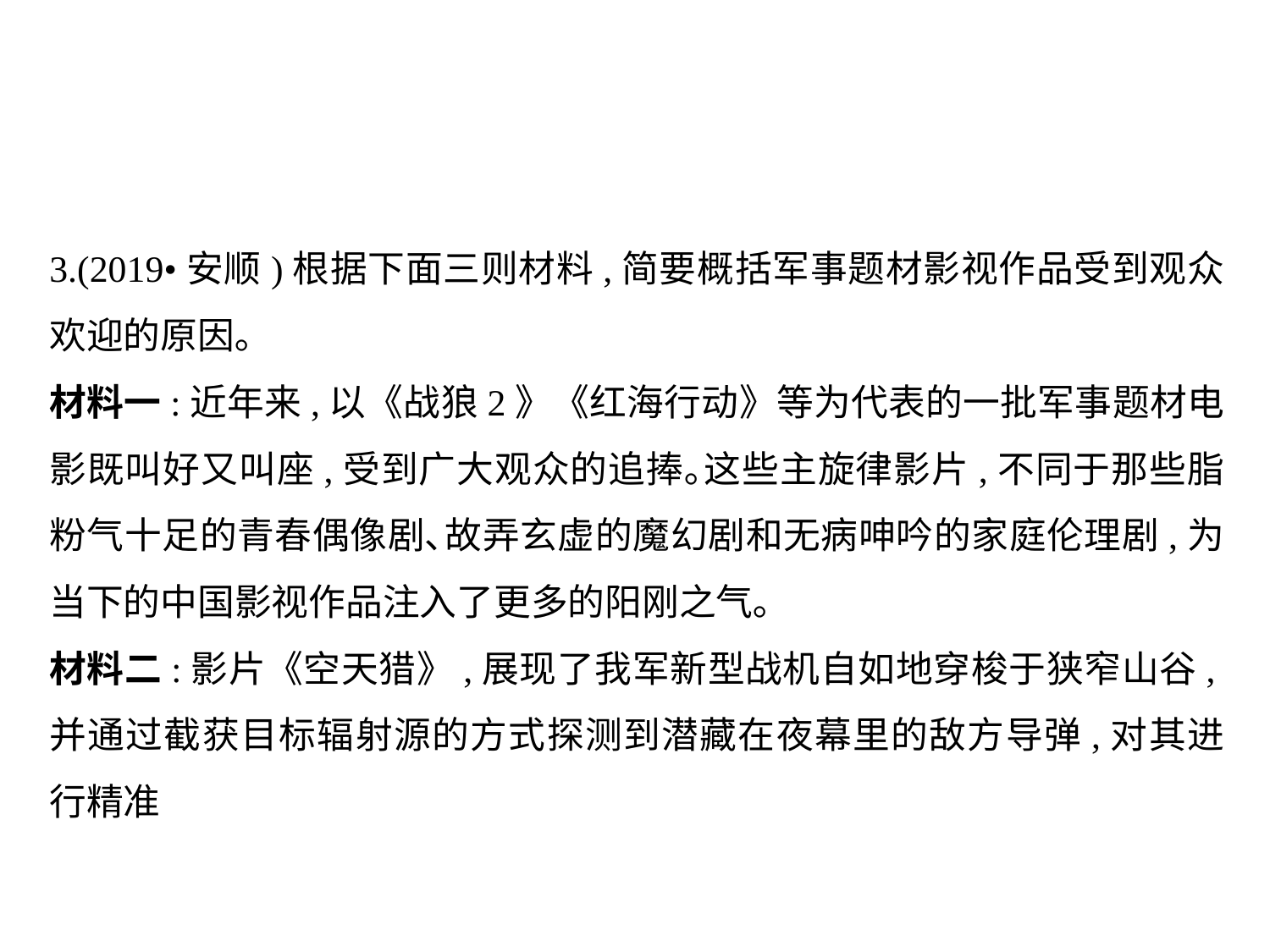

3.(2019•安顺)根据下面三则材料,简要概括军事题材影视作品受到观众欢迎的原因｡
材料一:近年来,以《战狼2》《红海行动》等为代表的一批军事题材电影既叫好又叫座,受到广大观众的追捧｡这些主旋律影片,不同于那些脂粉气十足的青春偶像剧､故弄玄虚的魔幻剧和无病呻吟的家庭伦理剧,为当下的中国影视作品注入了更多的阳刚之气｡
材料二:影片《空天猎》,展现了我军新型战机自如地穿梭于狭窄山谷,并通过截获目标辐射源的方式探测到潜藏在夜幕里的敌方导弹,对其进行精准